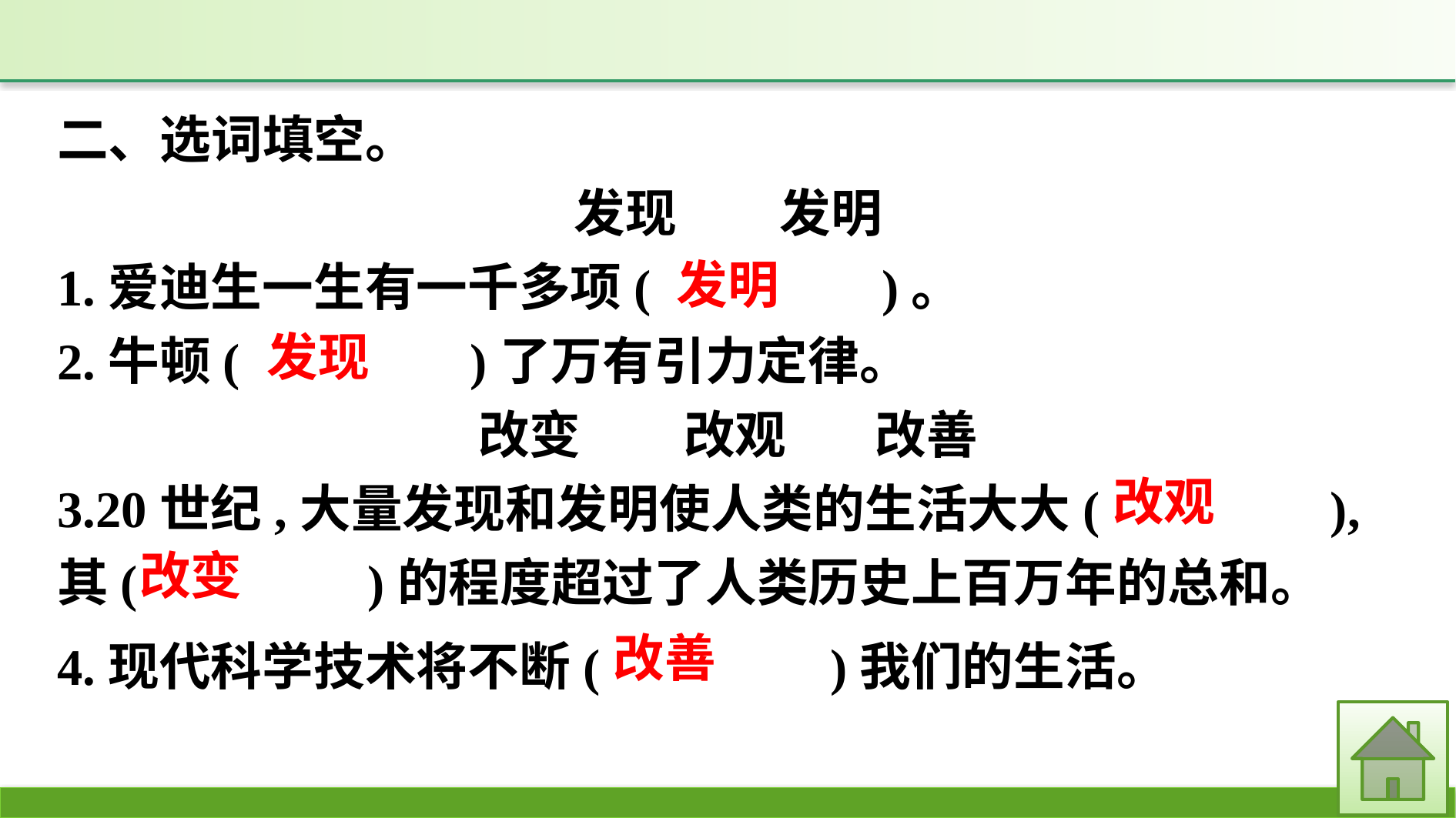

二、选词填空。
发现　　发明
1.爱迪生一生有一千多项(　　　　)。
2.牛顿(　　　　)了万有引力定律。
改变　　改观 	改善
3.20世纪,大量发现和发明使人类的生活大大(　　　　),其(　　　　)的程度超过了人类历史上百万年的总和。
发明
发现
改观
改变
4.现代科学技术将不断(　　　　)我们的生活。
改善